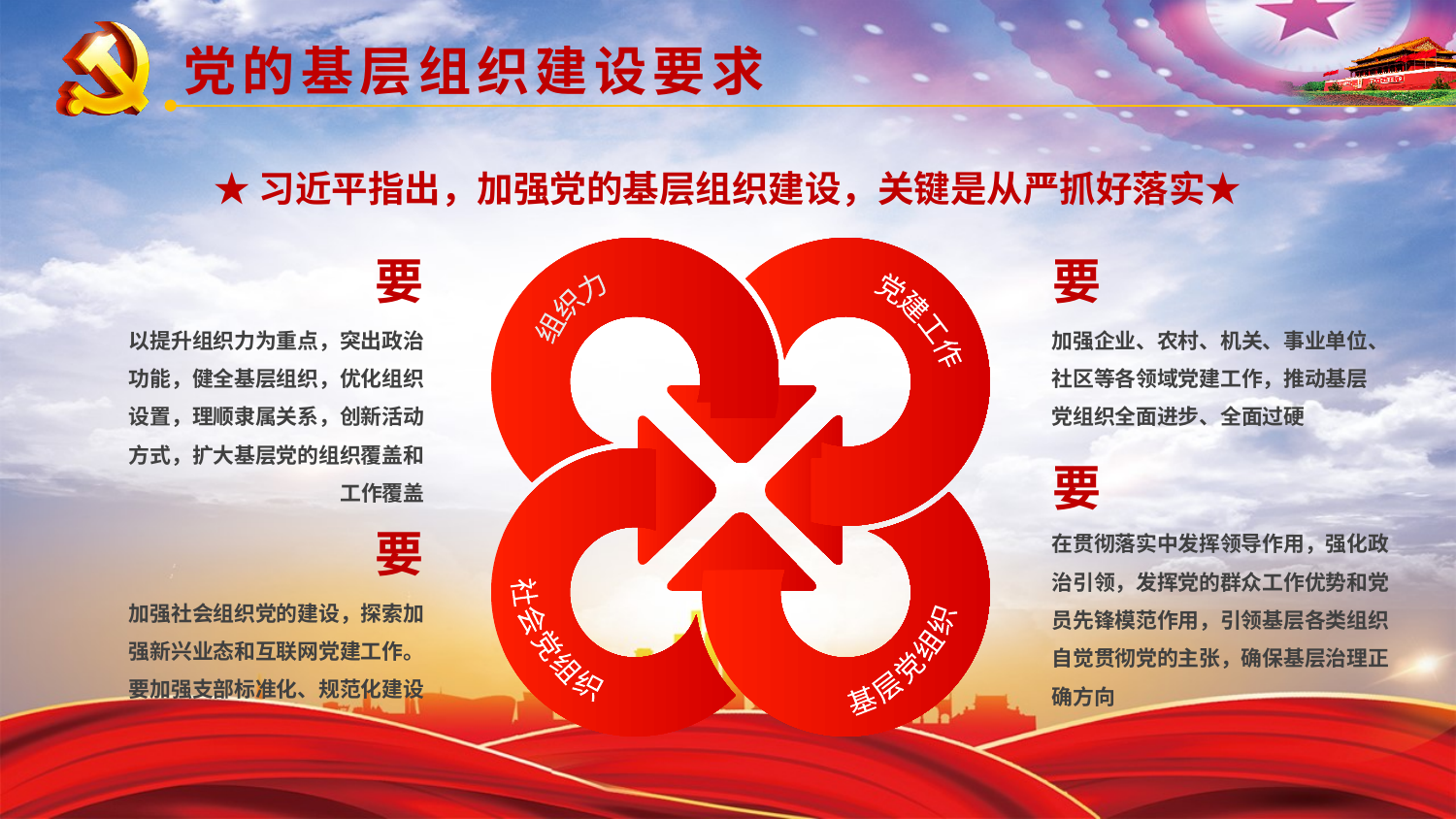

党的基层组织建设要求
★习近平指出，加强党的基层组织建设，关键是从严抓好落实★

要
要
组织力
以提升组织力为重点，突出政治功能，健全基层组织，优化组织设置，理顺隶属关系，创新活动方式，扩大基层党的组织覆盖和工作覆盖
加强企业、农村、机关、事业单位、社区等各领域党建工作，推动基层党组织全面进步、全面过硬
党建工作

要

在贯彻落实中发挥领导作用，强化政治引领，发挥党的群众工作优势和党员先锋模范作用，引领基层各类组织自觉贯彻党的主张，确保基层治理正确方向
要
加强社会组织党的建设，探索加强新兴业态和互联网党建工作。要加强支部标准化、规范化建设
社会党组织
基层党组织